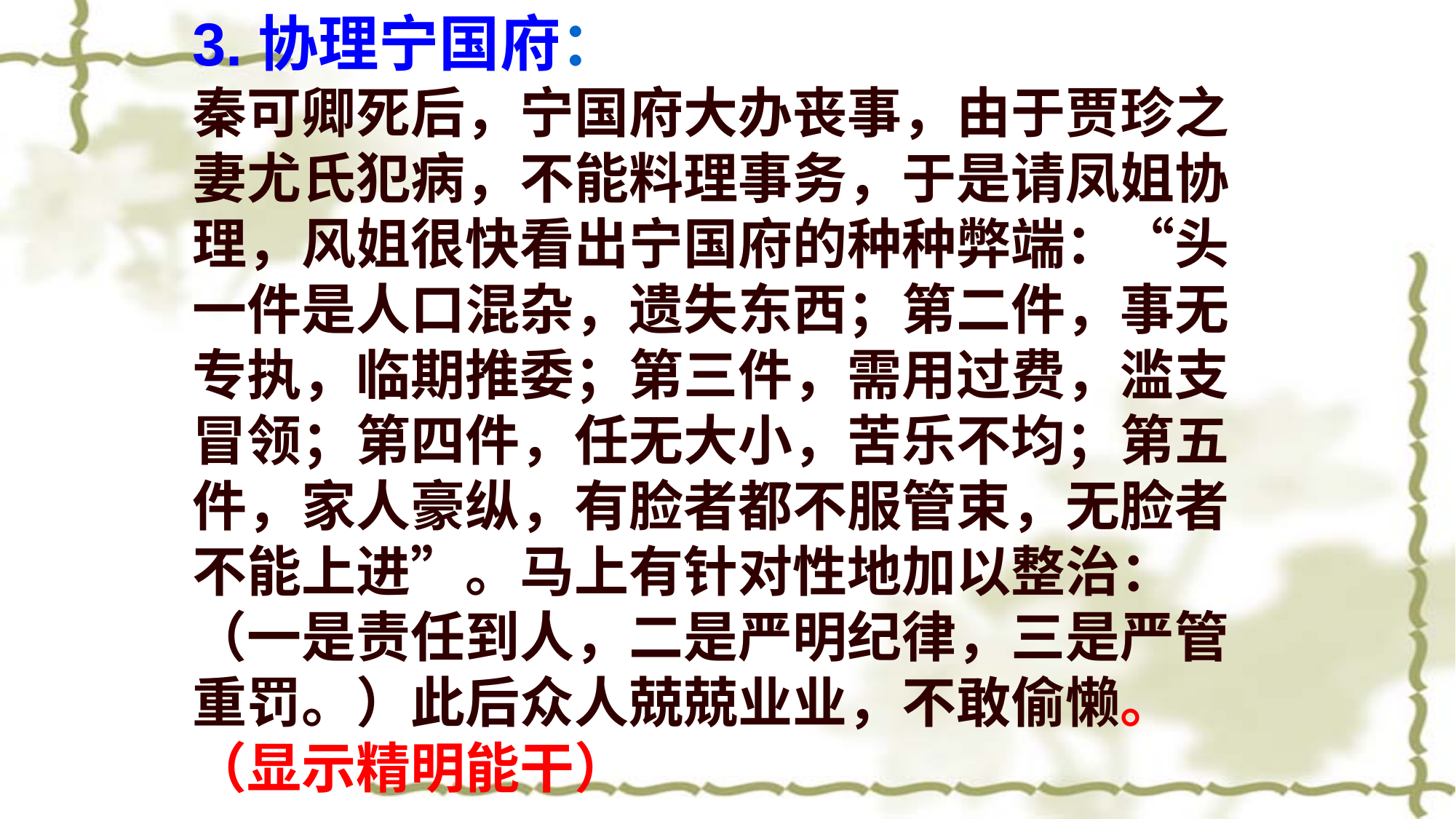

3.协理宁国府：
秦可卿死后，宁国府大办丧事，由于贾珍之妻尤氏犯病，不能料理事务，于是请凤姐协理，风姐很快看出宁国府的种种弊端：“头一件是人口混杂，遗失东西；第二件，事无专执，临期推委；第三件，需用过费，滥支冒领；第四件，任无大小，苦乐不均；第五件，家人豪纵，有脸者都不服管束，无脸者不能上进”。马上有针对性地加以整治：（一是责任到人，二是严明纪律，三是严管重罚。）此后众人兢兢业业，不敢偷懒。（显示精明能干）